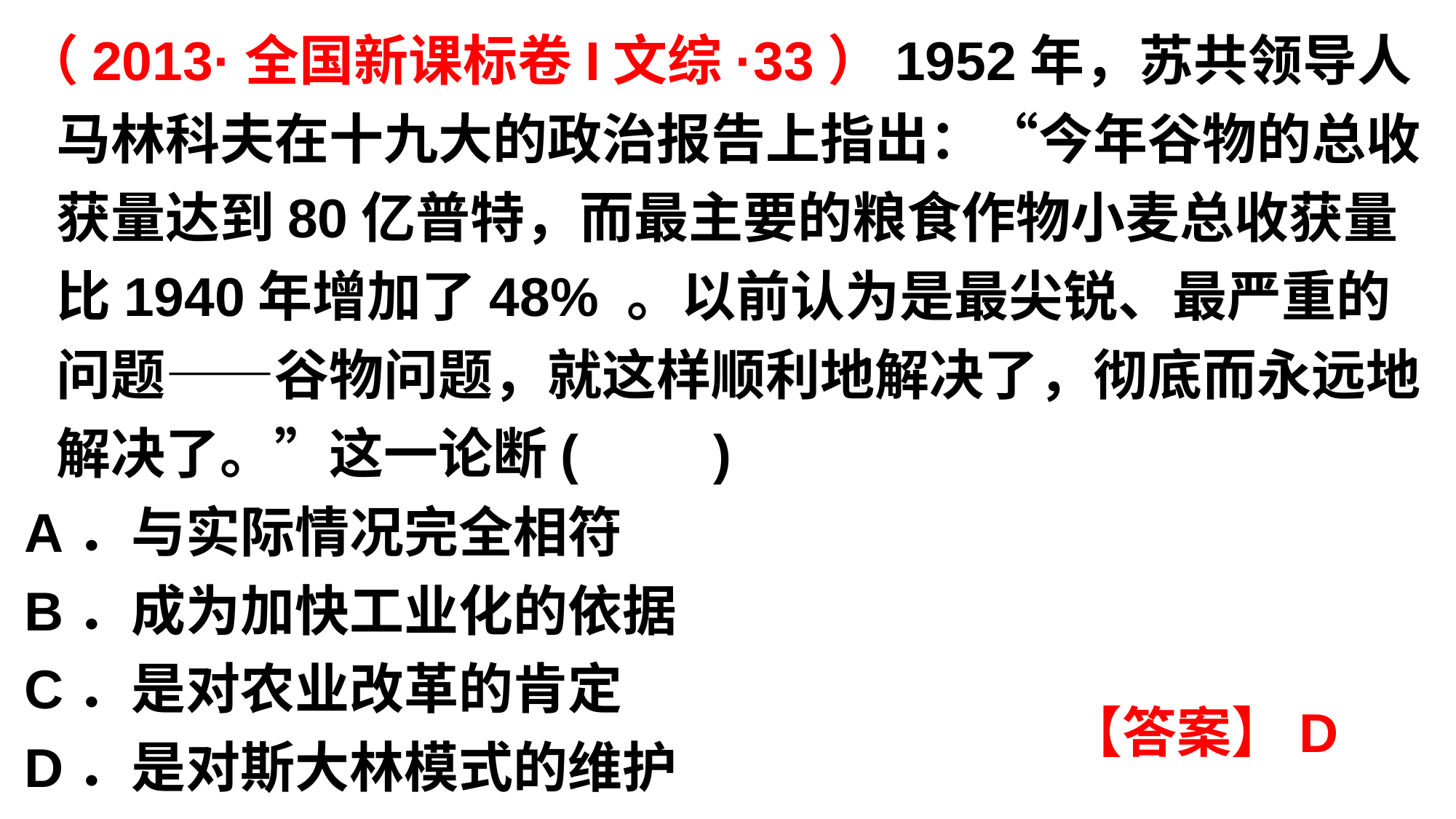

（2013·全国新课标卷I文综·33）1952年，苏共领导人马林科夫在十九大的政治报告上指出：“今年谷物的总收获量达到80亿普特，而最主要的粮食作物小麦总收获量比1940年增加了48% 。以前认为是最尖锐、最严重的问题——谷物问题，就这样顺利地解决了，彻底而永远地解决了。”这一论断(　　)
A．与实际情况完全相符
B．成为加快工业化的依据
C．是对农业改革的肯定
D．是对斯大林模式的维护
【答案】D